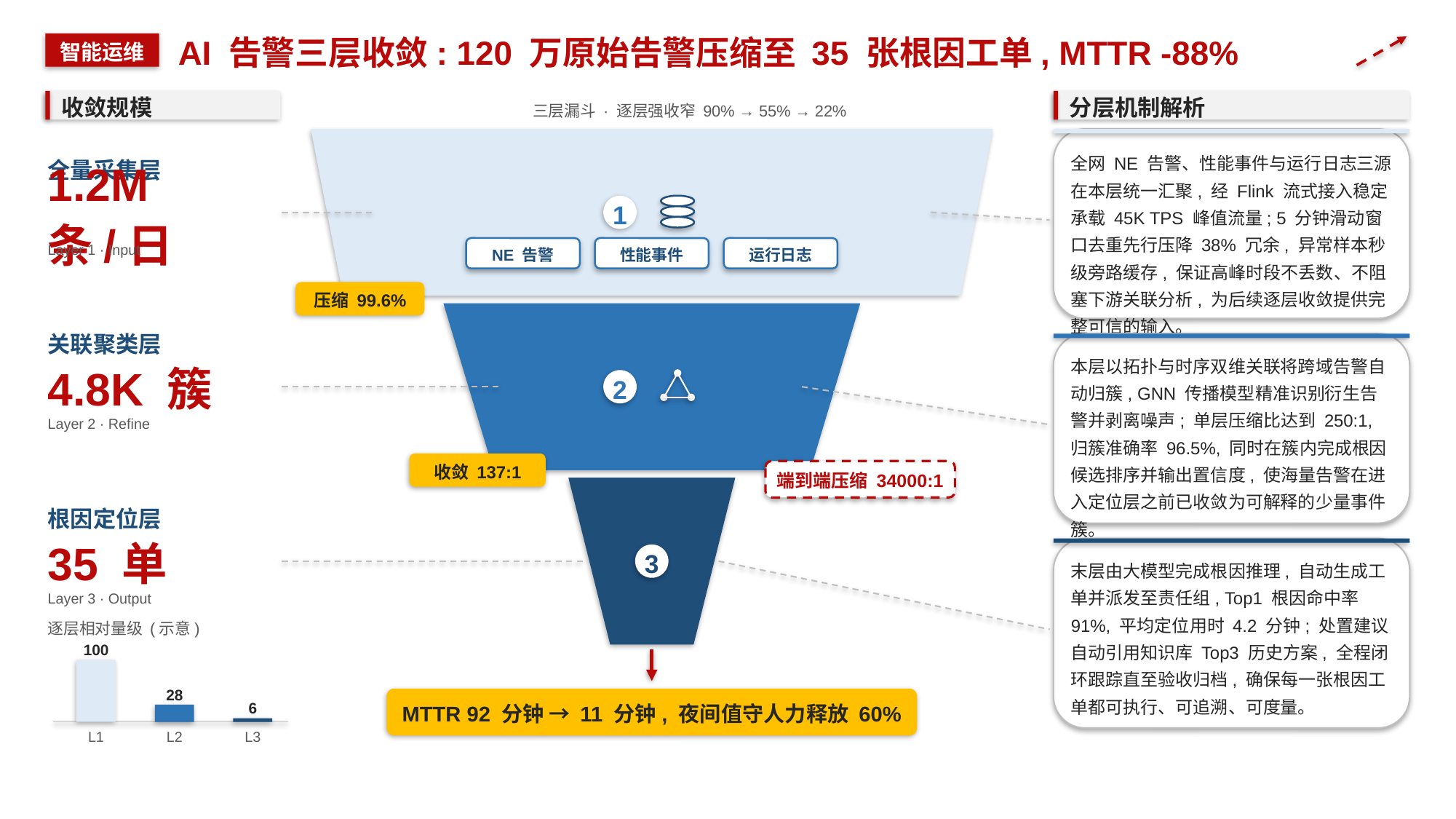

AI 告警三层收敛: 120 万原始告警压缩至 35 张根因工单, MTTR -88%

智能运维

收敛规模

分层机制解析
三层漏斗 · 逐层强收窄 90% → 55% → 22%

全网 NE 告警、性能事件与运行日志三源在本层统一汇聚, 经 Flink 流式接入稳定承载 45K TPS 峰值流量; 5 分钟滑动窗口去重先行压降 38% 冗余, 异常样本秒级旁路缓存, 保证高峰时段不丢数、不阻塞下游关联分析, 为后续逐层收敛提供完整可信的输入。
全量采集层
1.2M 条/日

1

Layer 1 · Input

NE 告警

性能事件

运行日志

压缩 99.6%

关联聚类层

本层以拓扑与时序双维关联将跨域告警自动归簇, GNN 传播模型精准识别衍生告警并剥离噪声; 单层压缩比达到 250:1, 归簇准确率 96.5%, 同时在簇内完成根因候选排序并输出置信度, 使海量告警在进入定位层之前已收敛为可解释的少量事件簇。
4.8K 簇

2

Layer 2 · Refine

收敛 137:1

端到端压缩 34000:1

根因定位层
35 单

3
末层由大模型完成根因推理, 自动生成工单并派发至责任组, Top1 根因命中率 91%, 平均定位用时 4.2 分钟; 处置建议自动引用知识库 Top3 历史方案, 全程闭环跟踪直至验收归档, 确保每一张根因工单都可执行、可追溯、可度量。
Layer 3 · Output
逐层相对量级 (示意)
100

28

MTTR 92 分钟 → 11 分钟, 夜间值守人力释放 60%
6

L1
L2
L3